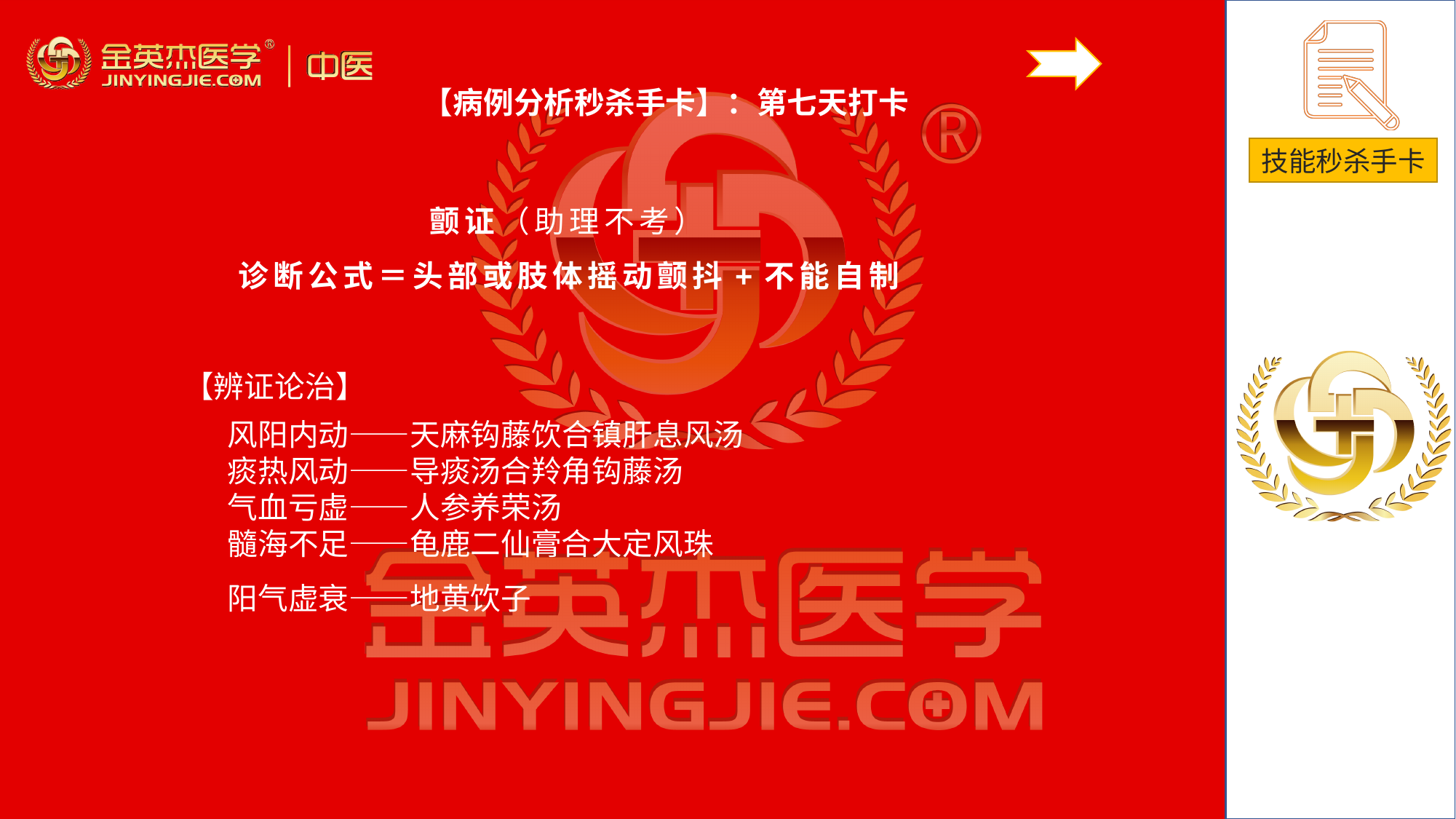

【病例分析秒杀手卡】：第七天打卡
颤证（助理不考）
诊断公式＝头部或肢体摇动颤抖+不能自制
# 【辨证论治】
风阳内动——天麻钩藤饮合镇肝息风汤痰热风动——导痰汤合羚角钩藤汤气血亏虚——人参养荣汤髓海不足——龟鹿二仙膏合大定风珠阳气虚衰——地黄饮子